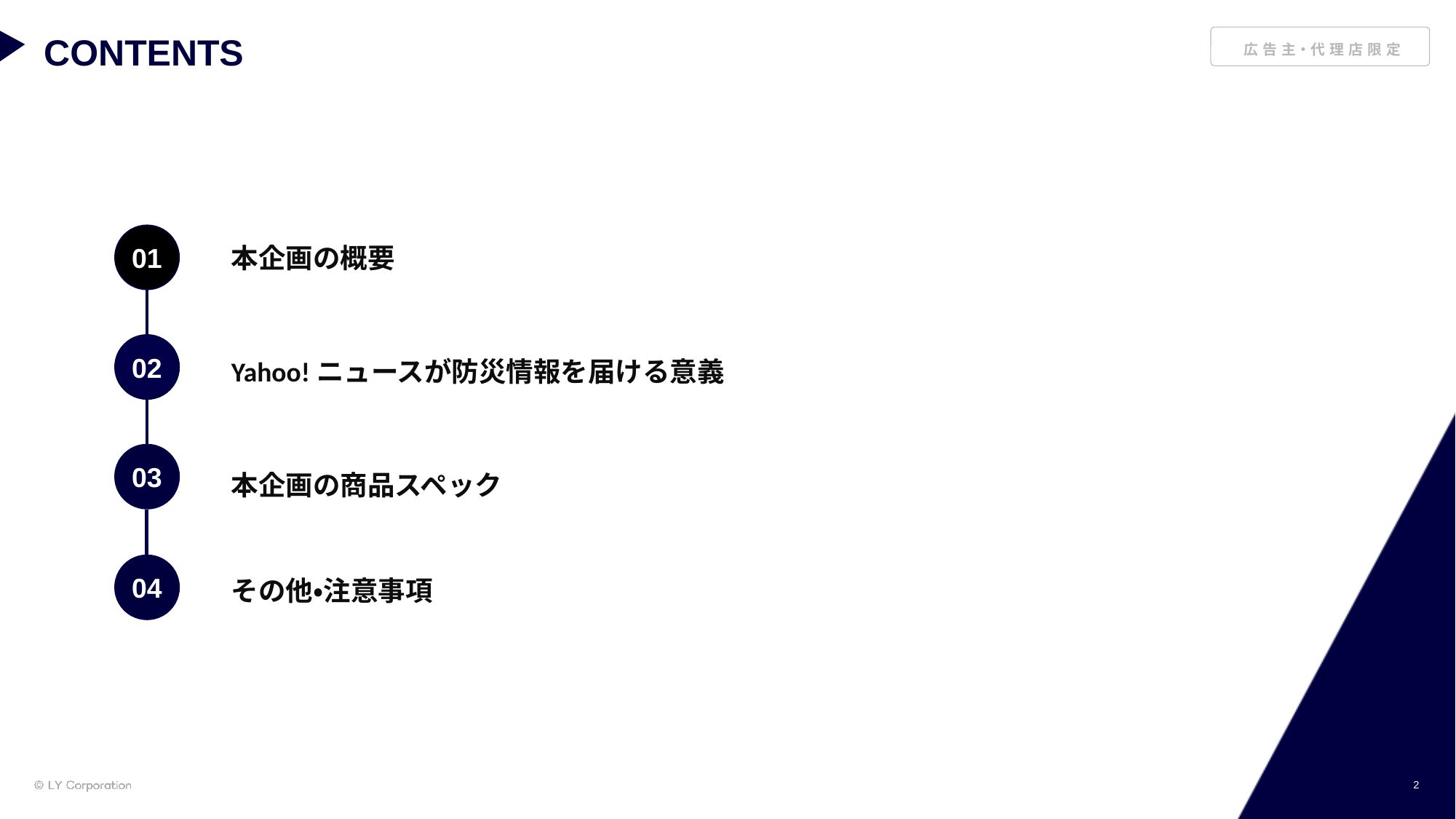

本企画の概要

Yahoo!ニュースが防災情報を届ける意義

本企画の商品スペック

その他・注意事項